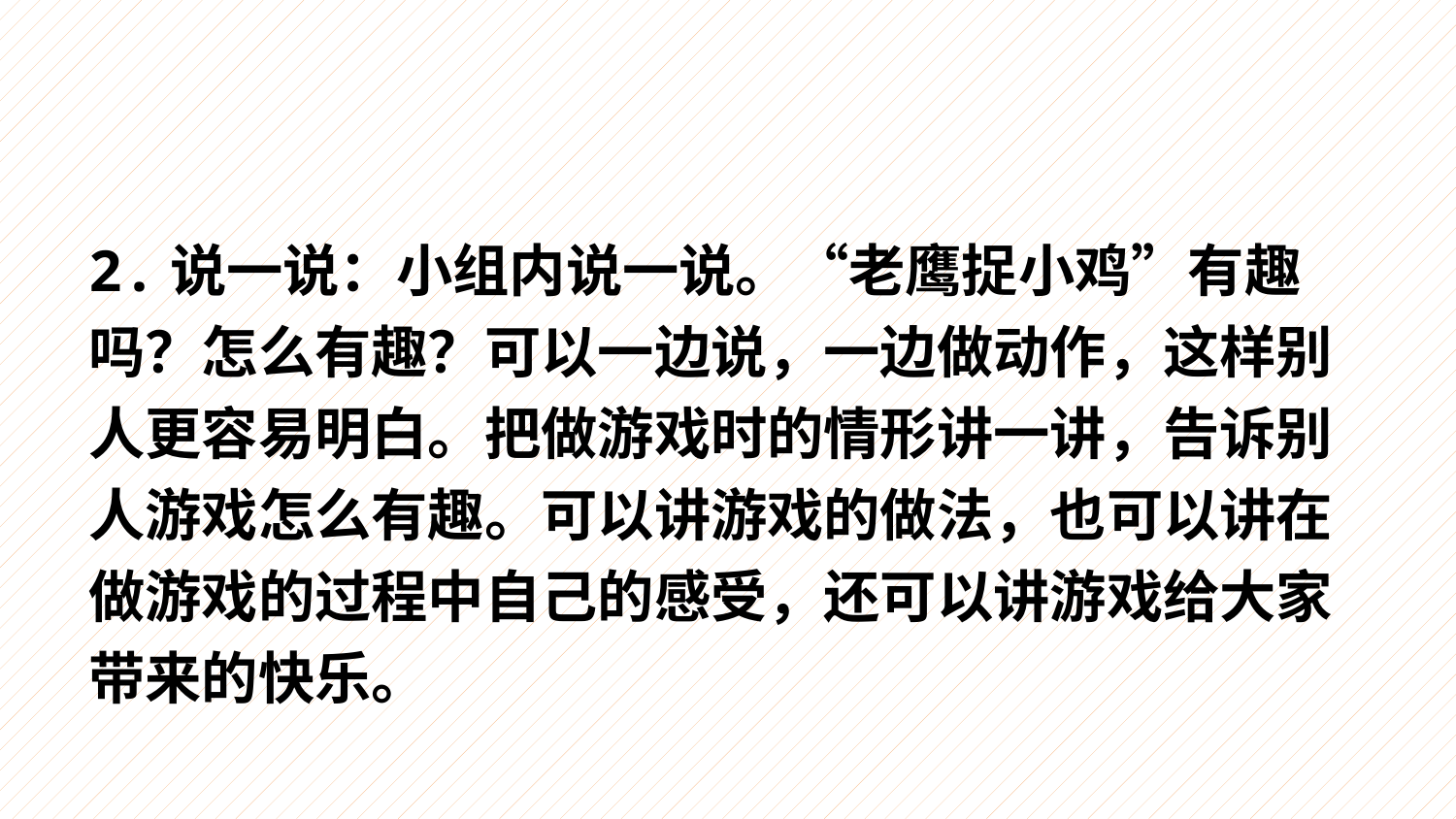

2.说一说：小组内说一说。“老鹰捉小鸡”有趣吗？怎么有趣？可以一边说，一边做动作，这样别人更容易明白。把做游戏时的情形讲一讲，告诉别人游戏怎么有趣。可以讲游戏的做法，也可以讲在做游戏的过程中自己的感受，还可以讲游戏给大家带来的快乐。